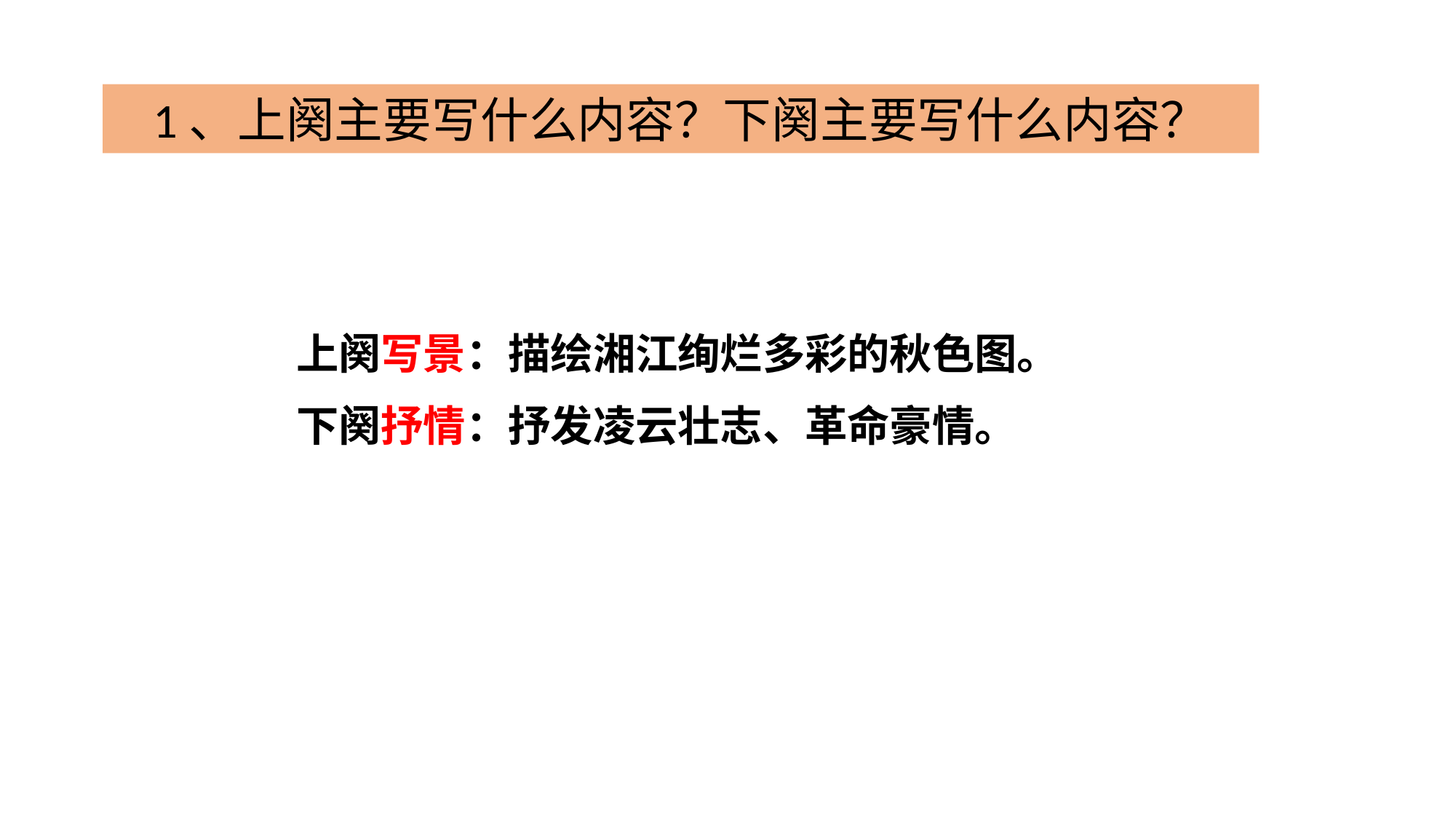

1、上阕主要写什么内容？下阕主要写什么内容？
上阕写景：描绘湘江绚烂多彩的秋色图。
下阕抒情：抒发凌云壮志、革命豪情。